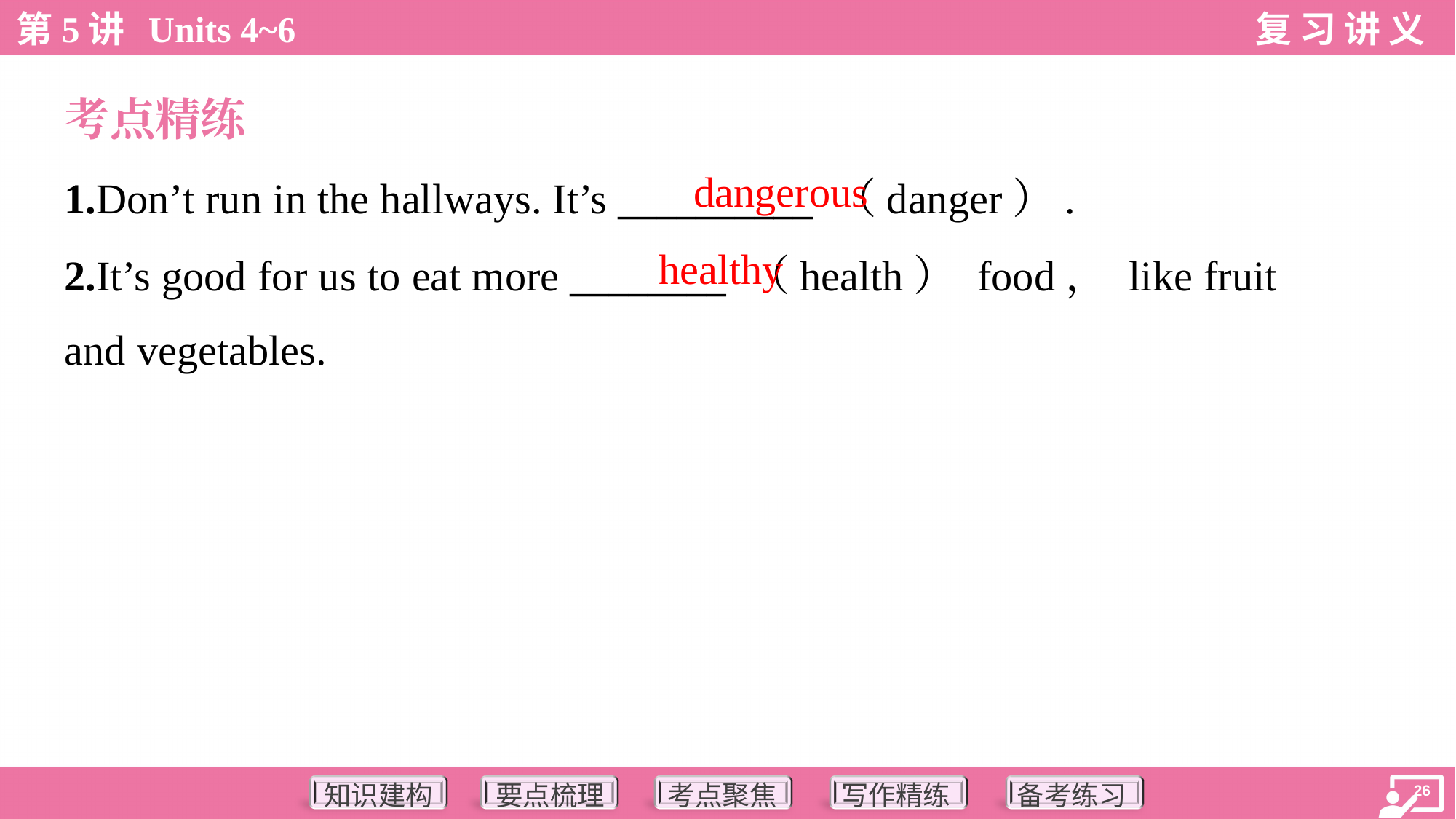

考点精练
dangerous
1.Don’t run in the hallways. It’s __________ （danger）.
2.It’s good for us to eat more ________ （health） food， like fruit
and vegetables.
healthy